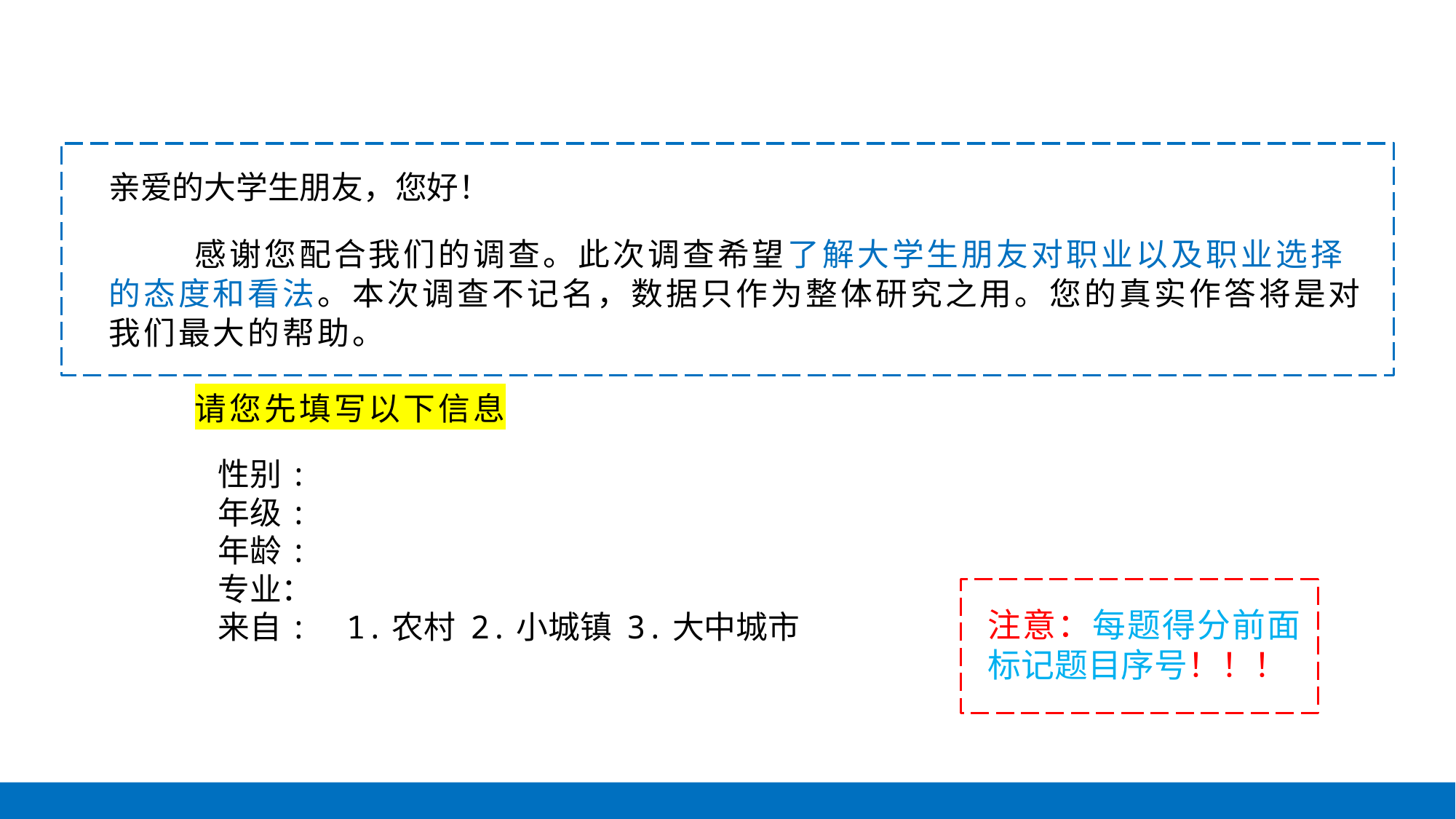

亲爱的大学生朋友，您好！
感谢您配合我们的调查。此次调查希望了解大学生朋友对职业以及职业选择的态度和看法。本次调查不记名，数据只作为整体研究之用。您的真实作答将是对我们最大的帮助。
请您先填写以下信息
	性别:
	年级:
	年龄:
	专业：
	来自:  1.农村 2.小城镇 3.大中城市

注意：每题得分前面标记题目序号！！！